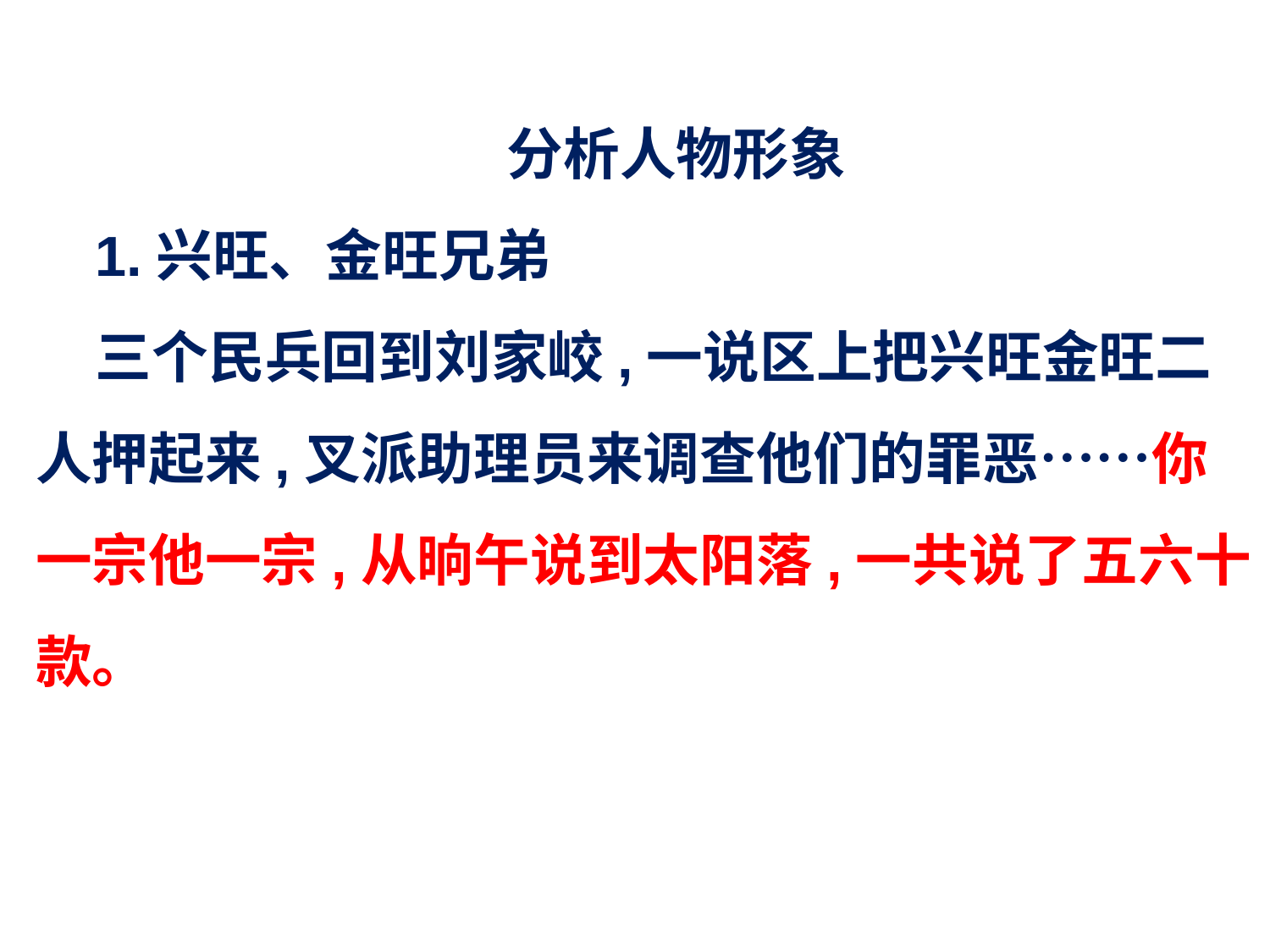

分析人物形象
1.兴旺、金旺兄弟
三个民兵回到刘家峧,一说区上把兴旺金旺二人押起来,叉派助理员来调查他们的罪恶……你一宗他一宗,从晌午说到太阳落,一共说了五六十款。